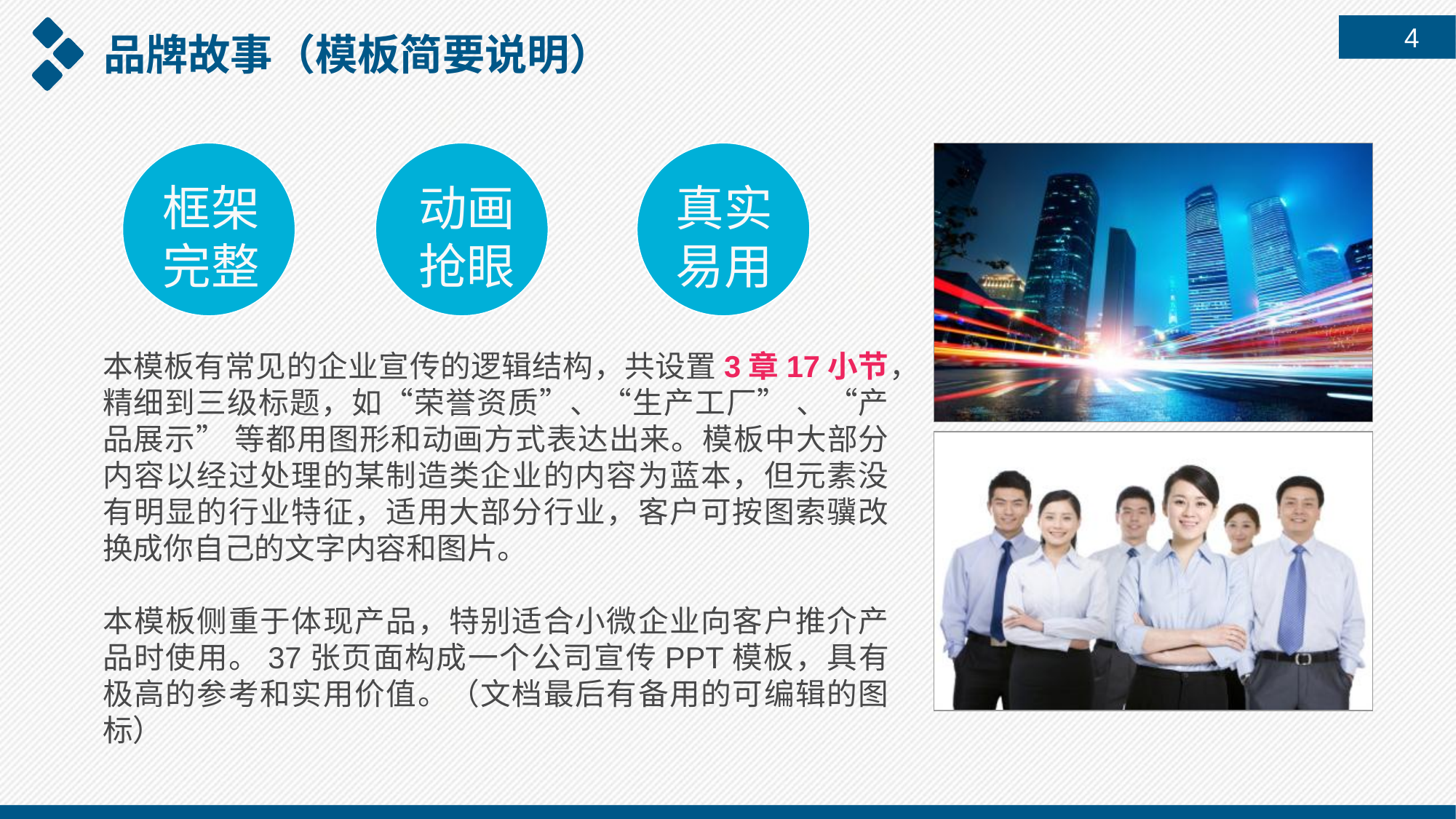

4

品牌故事（模板简要说明）

框架完整
动画抢眼
真实易用
本模板有常见的企业宣传的逻辑结构，共设置3章17小节，精细到三级标题，如“荣誉资质”、“生产工厂” 、“产品展示” 等都用图形和动画方式表达出来。模板中大部分内容以经过处理的某制造类企业的内容为蓝本，但元素没有明显的行业特征，适用大部分行业，客户可按图索骥改换成你自己的文字内容和图片。

本模板侧重于体现产品，特别适合小微企业向客户推介产品时使用。37张页面构成一个公司宣传PPT模板，具有极高的参考和实用价值。（文档最后有备用的可编辑的图标）